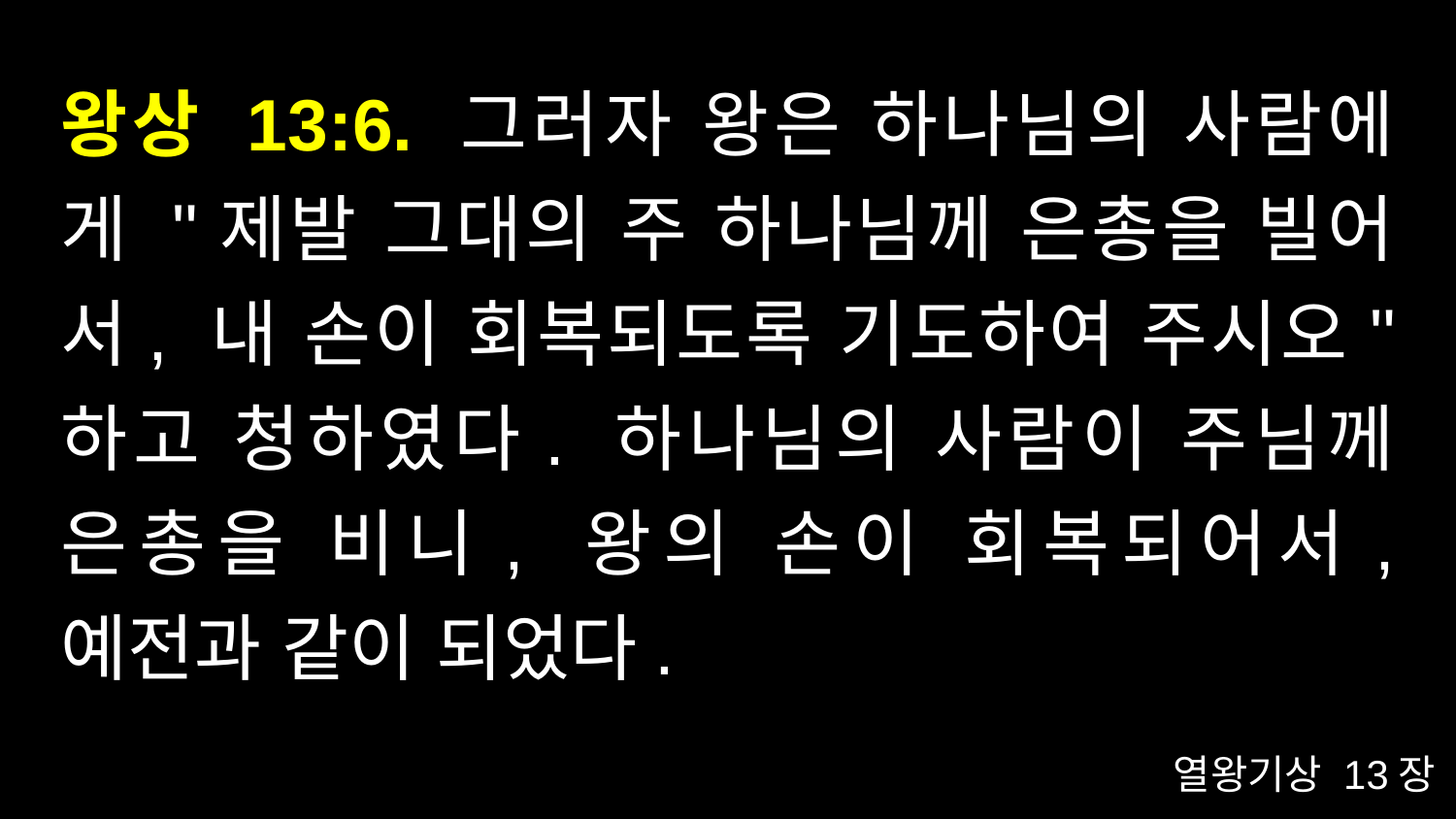

# 왕상 13:6. 그러자 왕은 하나님의 사람에게 "제발 그대의 주 하나님께 은총을 빌어서, 내 손이 회복되도록 기도하여 주시오" 하고 청하였다. 하나님의 사람이 주님께 은총을 비니, 왕의 손이 회복되어서, 예전과 같이 되었다.
열왕기상 13장